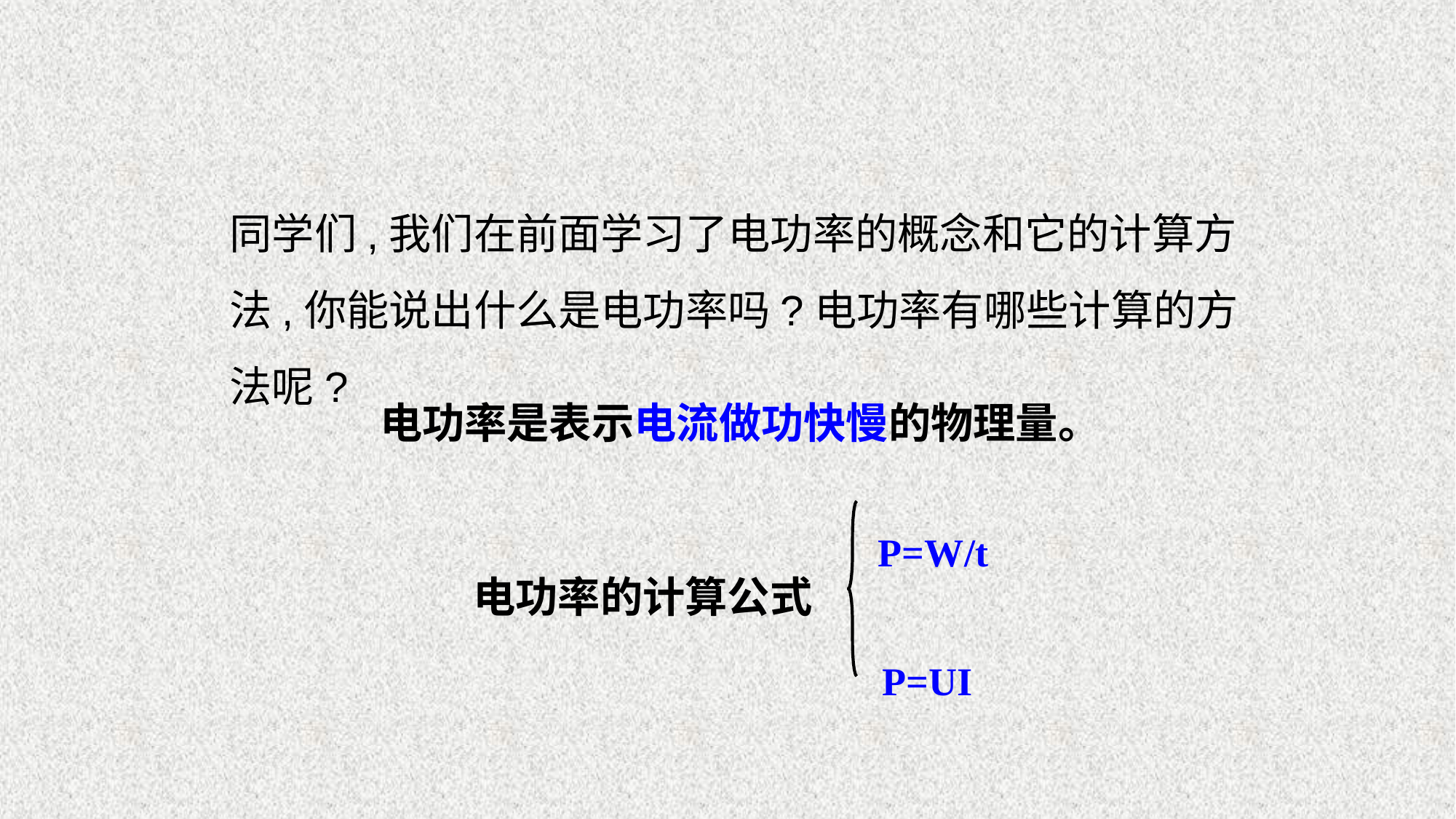

同学们,我们在前面学习了电功率的概念和它的计算方法,你能说出什么是电功率吗?电功率有哪些计算的方法呢?
电功率是表示电流做功快慢的物理量。
P=W/t

电功率的计算公式
P=UI